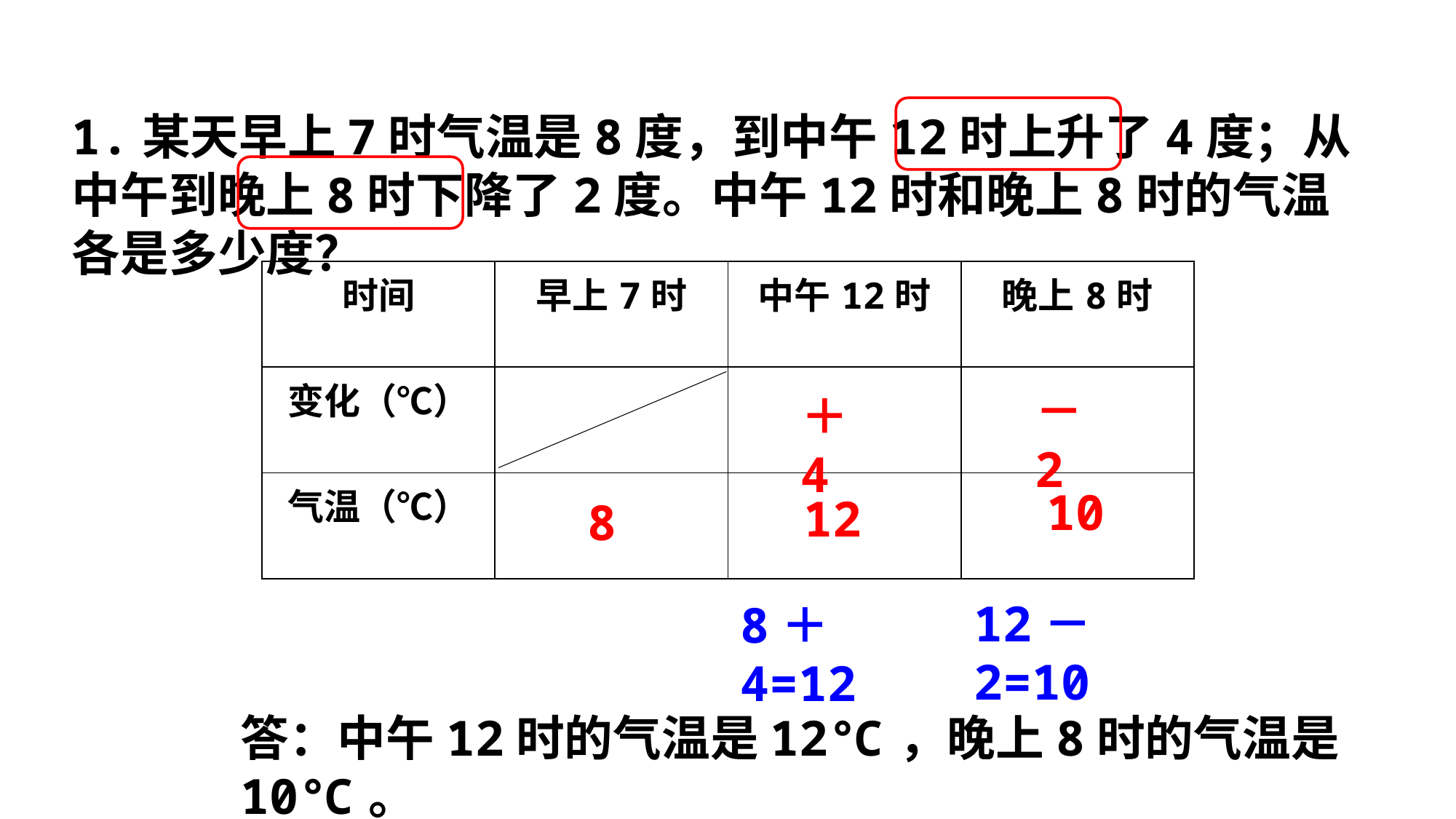

1.某天早上7时气温是8度，到中午12时上升了4度；从中午到晚上8时下降了2度。中午12时和晚上8时的气温各是多少度？

| 时间 | 早上7时 | 中午12时 | 晚上8时 |
| --- | --- | --- | --- |
| 变化（℃） |  |  |  |
| 气温（℃） |  |  |  |
－2
＋4
10
12
8
12－2=10
8＋4=12
答：中午12时的气温是12℃，晚上8时的气温是10℃。